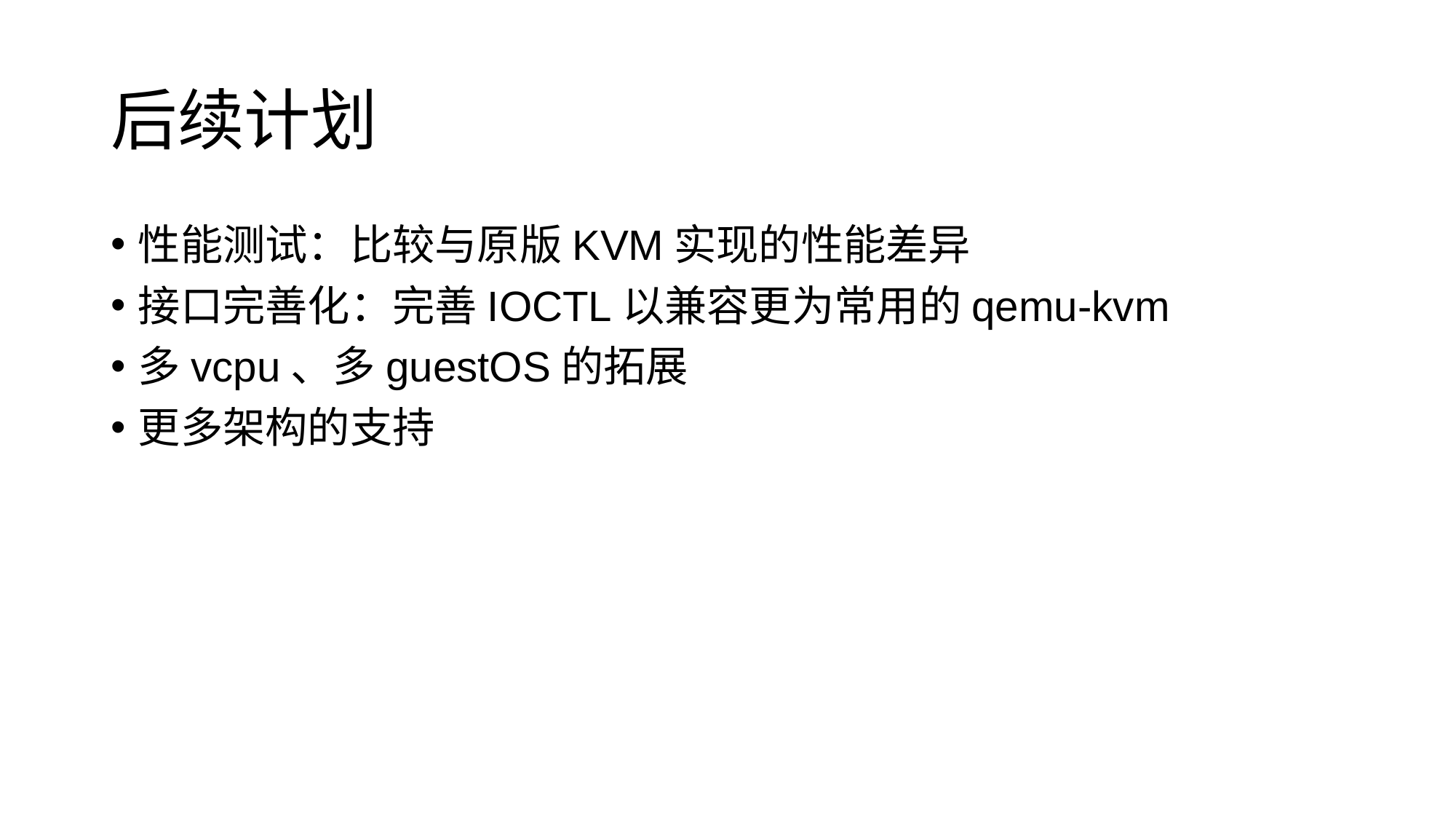

# 后续计划
性能测试：比较与原版KVM实现的性能差异
接口完善化：完善IOCTL以兼容更为常用的qemu-kvm
多vcpu、多guestOS的拓展
更多架构的支持